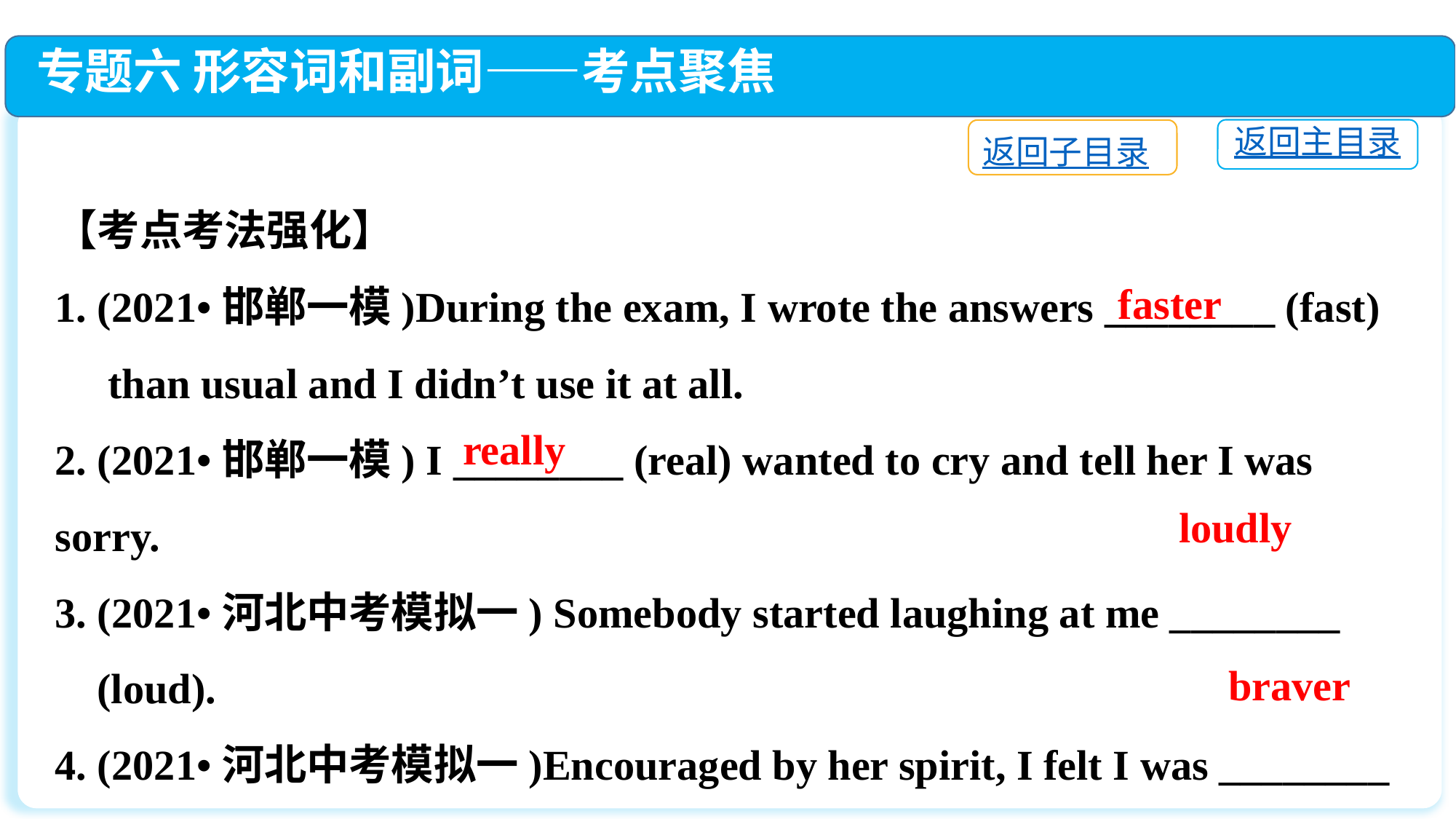

专题六 形容词和副词——考点聚焦

返回主目录

返回子目录
【考点考法强化】
1. (2021•邯郸一模)During the exam, I wrote the answers ________ (fast)
     than usual and I didn’t use it at all.
2. (2021•邯郸一模) I ________ (real) wanted to cry and tell her I was sorry.
3. (2021•河北中考模拟一) Somebody started laughing at me ________
    (loud).
4. (2021•河北中考模拟一)Encouraged by her spirit, I felt I was ________
    (brave) than ever.
faster
really
loudly
braver